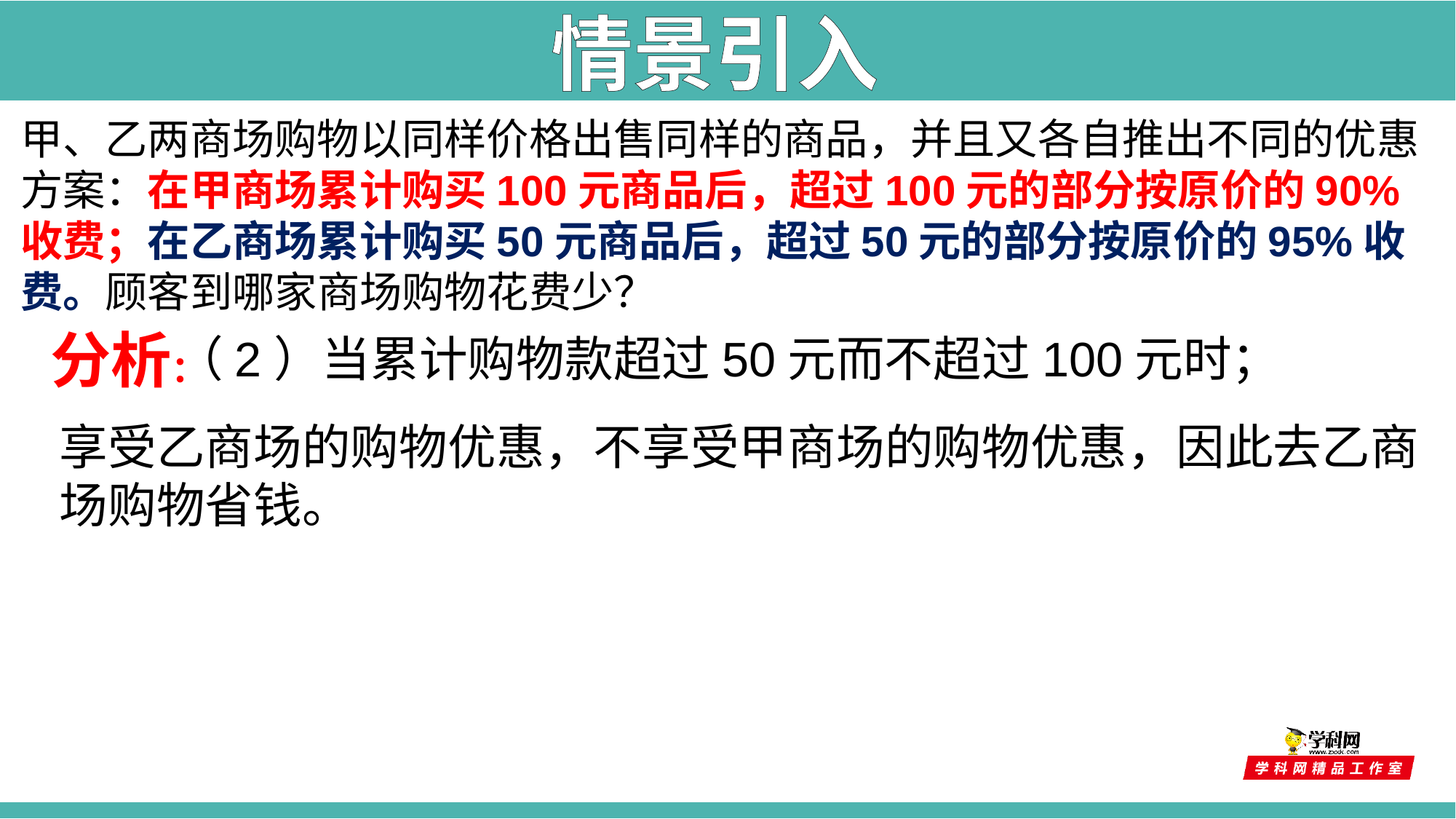

情景引入
甲、乙两商场购物以同样价格出售同样的商品，并且又各自推出不同的优惠方案：在甲商场累计购买100元商品后，超过100元的部分按原价的90%收费；在乙商场累计购买50元商品后，超过50元的部分按原价的95%收费。顾客到哪家商场购物花费少？
分析：
（2）当累计购物款超过50元而不超过100元时；
享受乙商场的购物优惠，不享受甲商场的购物优惠，因此去乙商场购物省钱。